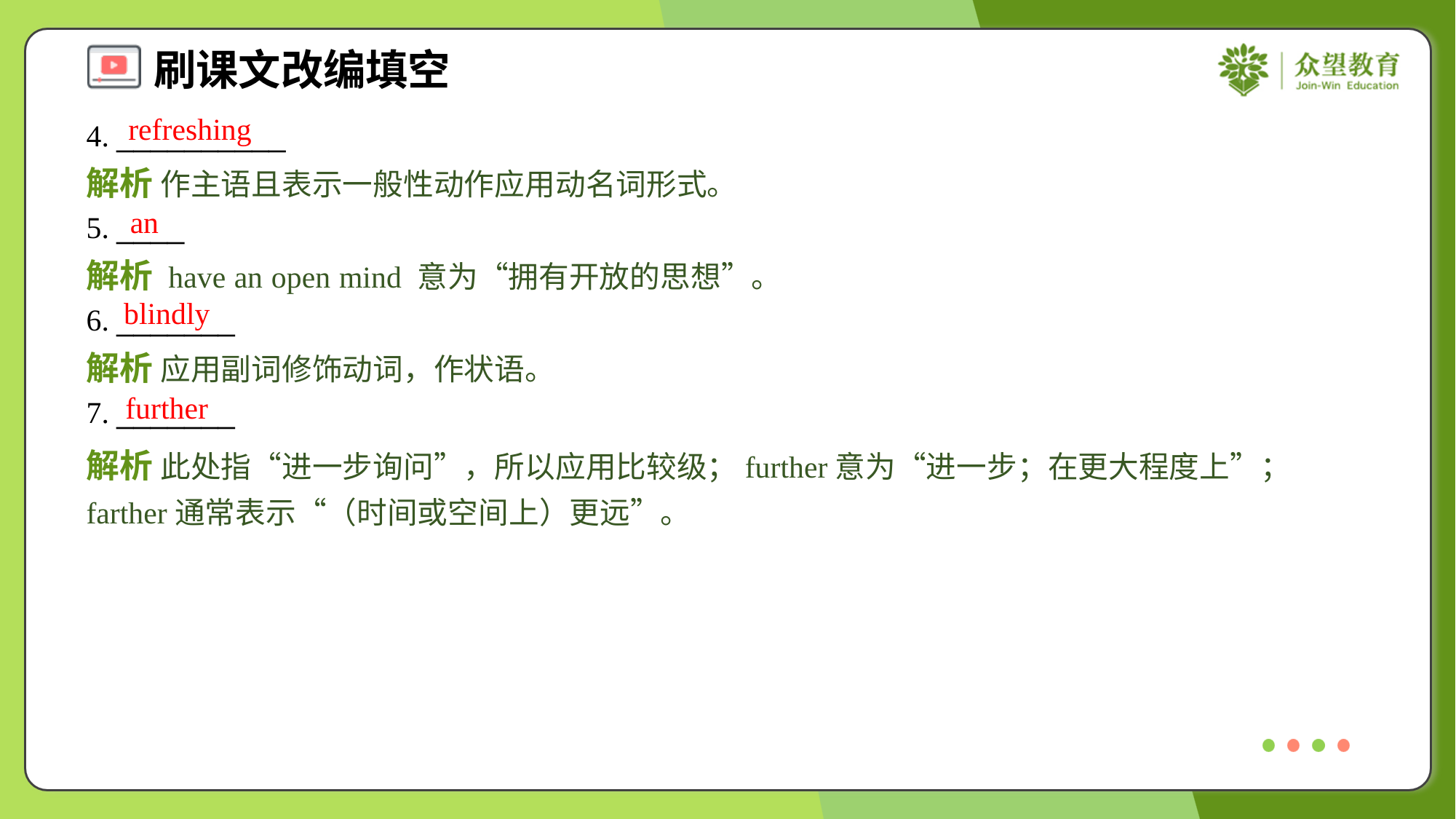

refreshing
4. __________
解析 作主语且表示一般性动作应用动名词形式。
an
5. ____
解析 have an open mind 意为“拥有开放的思想”。
blindly
6. _______
解析 应用副词修饰动词，作状语。
further
7. _______
解析 此处指“进一步询问”，所以应用比较级；further意为“进一步；在更大程度上”；farther通常表示“（时间或空间上）更远”。